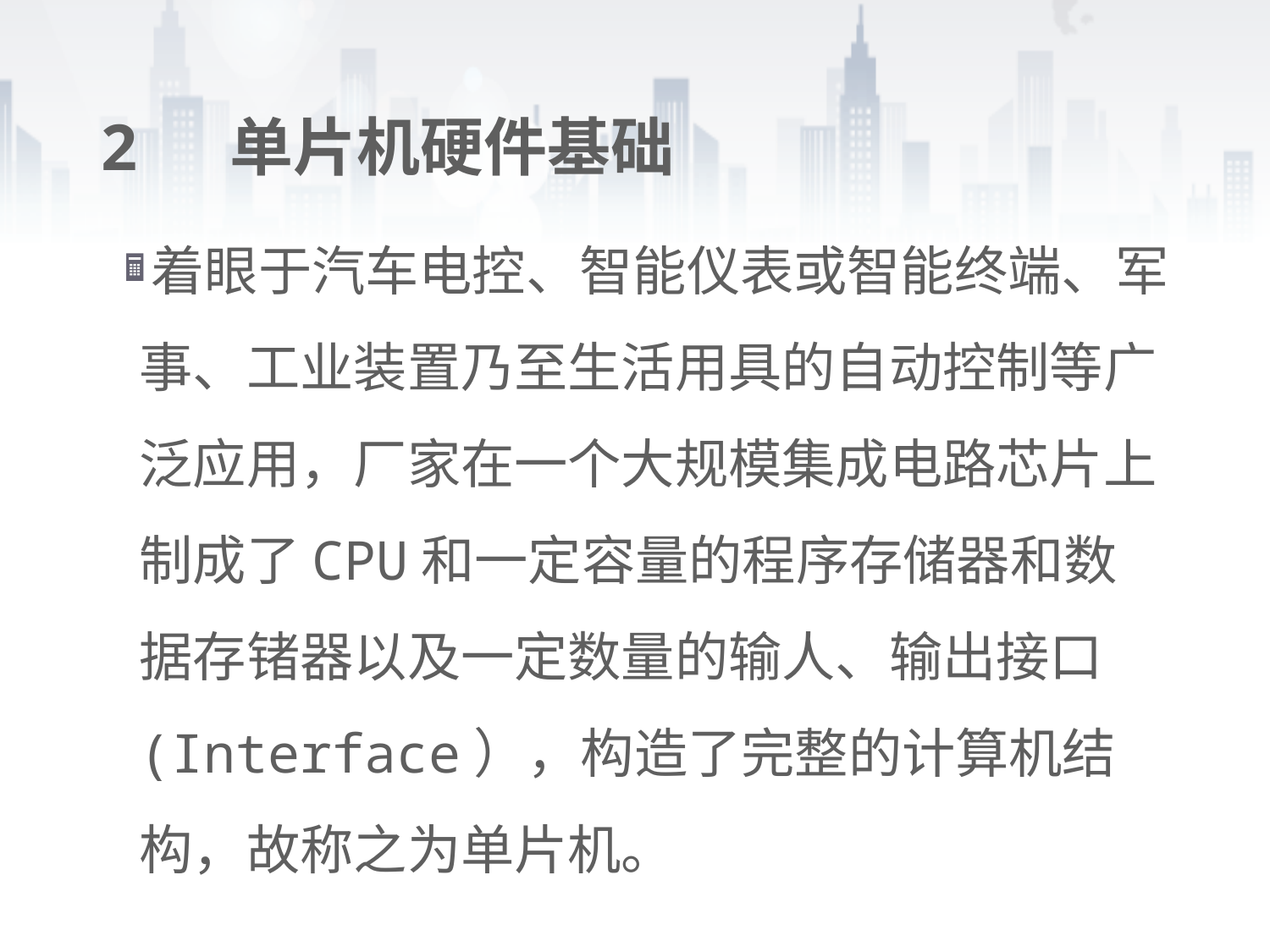

# 2  单片机硬件基础
着眼于汽车电控、智能仪表或智能终端、军事、工业装置乃至生活用具的自动控制等广泛应用，厂家在一个大规模集成电路芯片上制成了CPU和一定容量的程序存储器和数据存锗器以及一定数量的输人、输出接口(Interface），构造了完整的计算机结构，故称之为单片机。